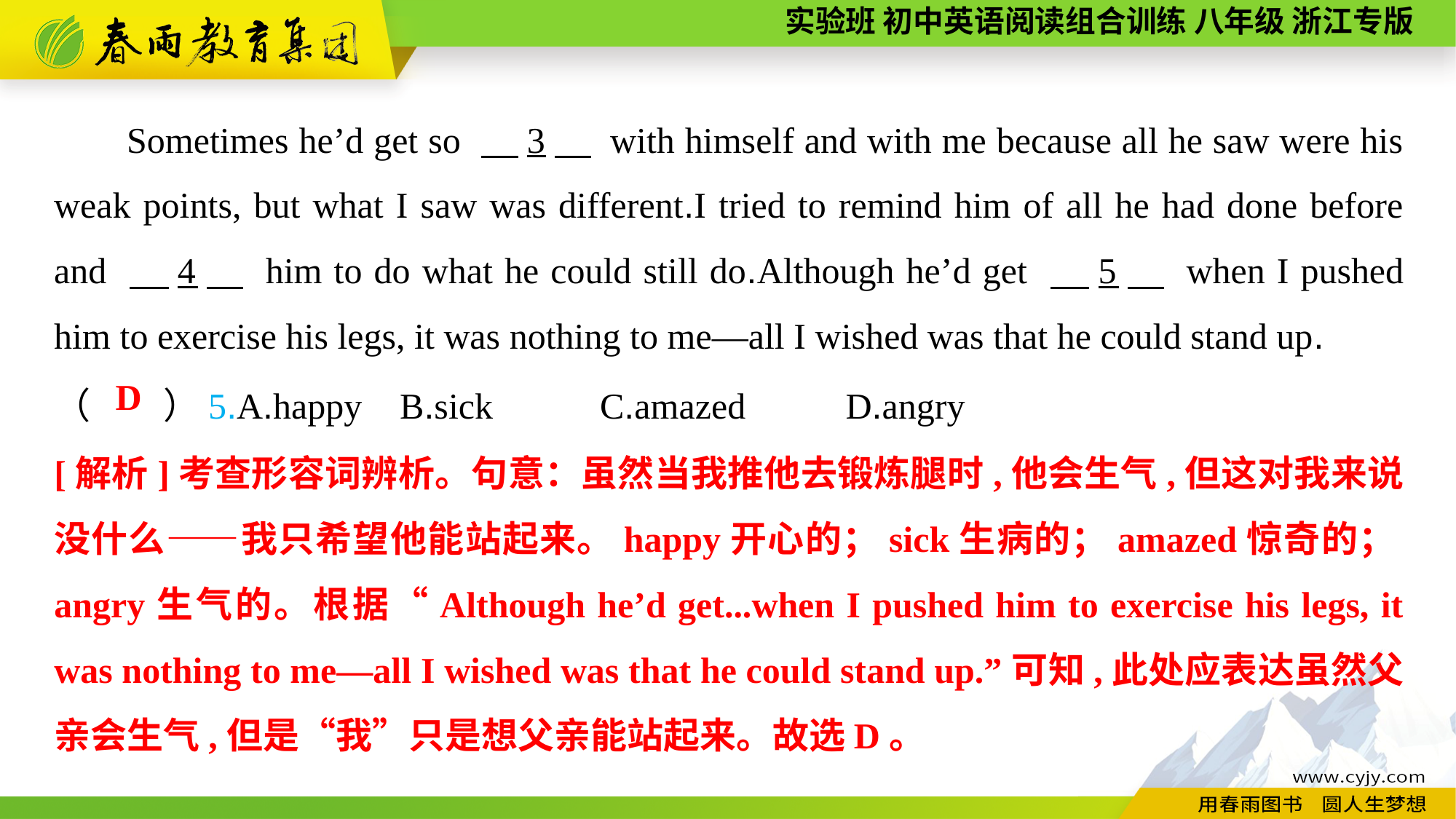

Sometimes he’d get so 　3　 with himself and with me because all he saw were his weak points, but what I saw was different.I tried to remind him of all he had done before and 　4　 him to do what he could still do.Although he’d get 　5　 when I pushed him to exercise his legs, it was nothing to me—all I wished was that he could stand up.
（　　）5.A.happy	  B.sick	C.amazed	   D.angry
D
[解析]考查形容词辨析。句意：虽然当我推他去锻炼腿时,他会生气,但这对我来说没什么——我只希望他能站起来。happy开心的；sick生病的；amazed惊奇的；angry生气的。根据“Although he’d get...when I pushed him to exercise his legs, it was nothing to me—all I wished was that he could stand up.”可知,此处应表达虽然父亲会生气,但是“我”只是想父亲能站起来。故选D。